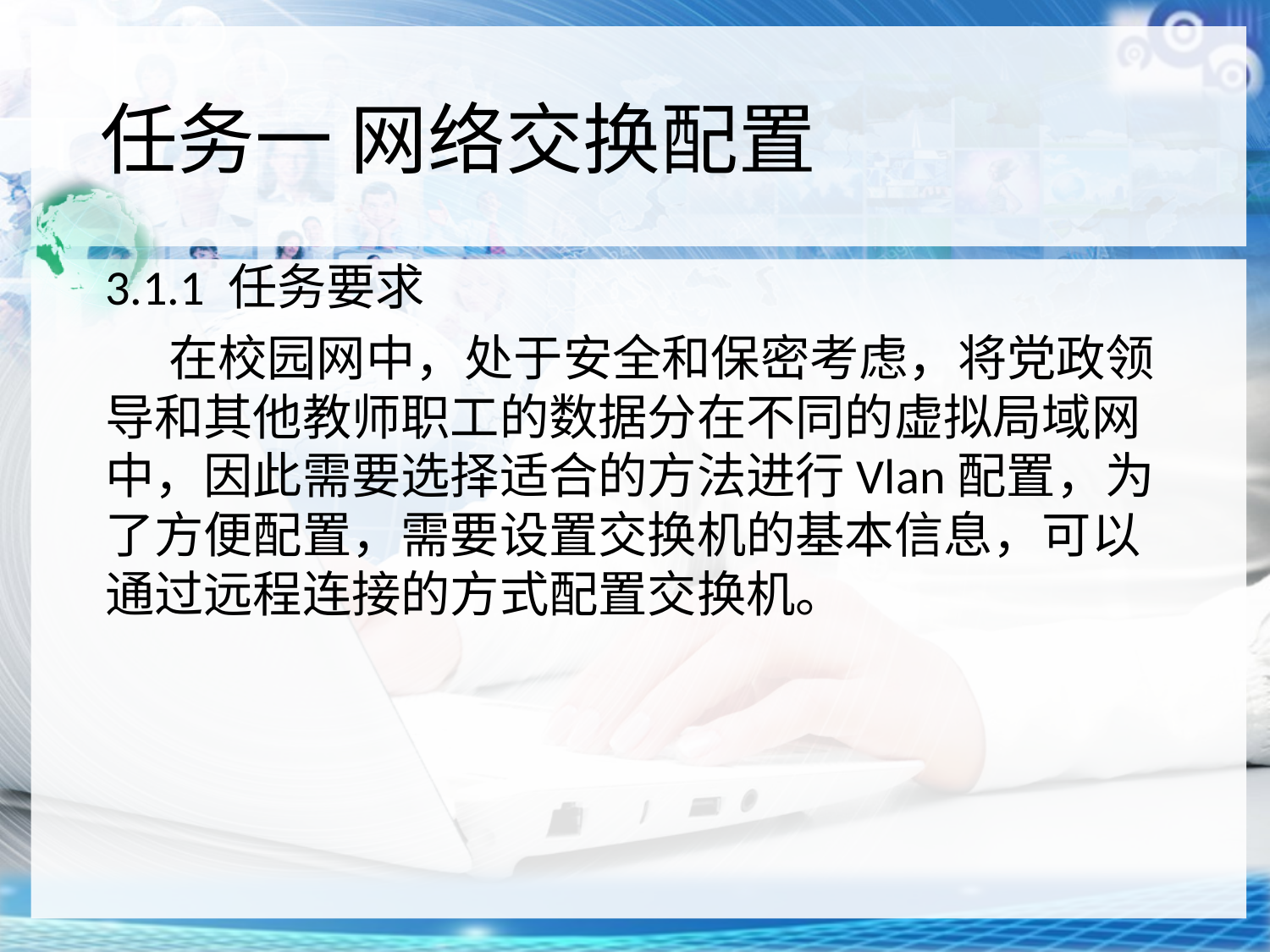

# 任务一 网络交换配置
3.1.1 任务要求
在校园网中，处于安全和保密考虑，将党政领导和其他教师职工的数据分在不同的虚拟局域网中，因此需要选择适合的方法进行Vlan配置，为了方便配置，需要设置交换机的基本信息，可以通过远程连接的方式配置交换机。